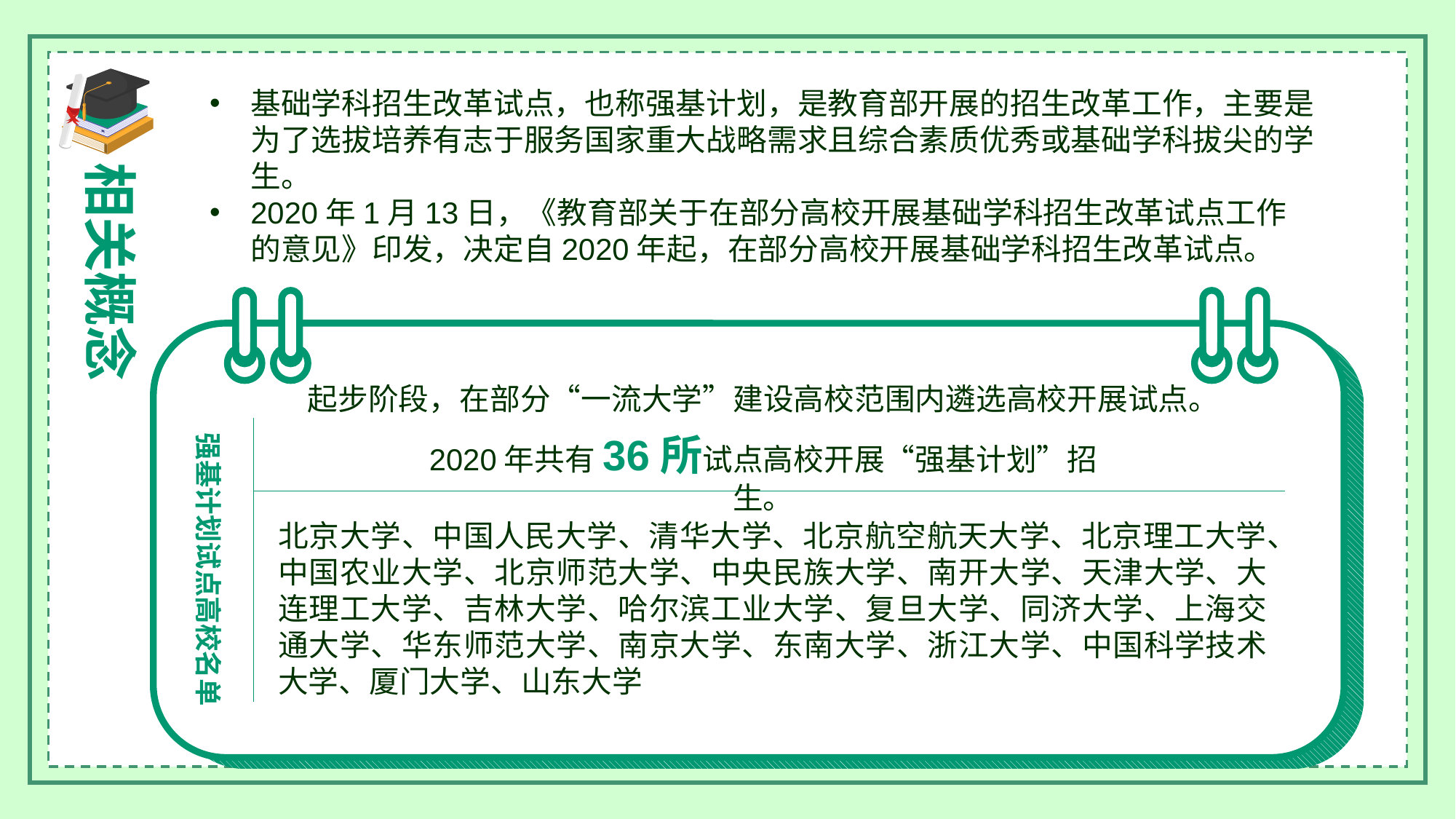

相关概念
基础学科招生改革试点，也称强基计划，是教育部开展的招生改革工作，主要是为了选拔培养有志于服务国家重大战略需求且综合素质优秀或基础学科拔尖的学生。
2020年1月13日，《教育部关于在部分高校开展基础学科招生改革试点工作的意见》印发，决定自2020年起，在部分高校开展基础学科招生改革试点。

起步阶段，在部分“一流大学”建设高校范围内遴选高校开展试点。
强基计划试点高校名单
2020年共有36所试点高校开展“强基计划”招生。
北京大学、中国人民大学、清华大学、北京航空航天大学、北京理工大学、中国农业大学、北京师范大学、中央民族大学、南开大学、天津大学、大连理工大学、吉林大学、哈尔滨工业大学、复旦大学、同济大学、上海交通大学、华东师范大学、南京大学、东南大学、浙江大学、中国科学技术大学、厦门大学、山东大学